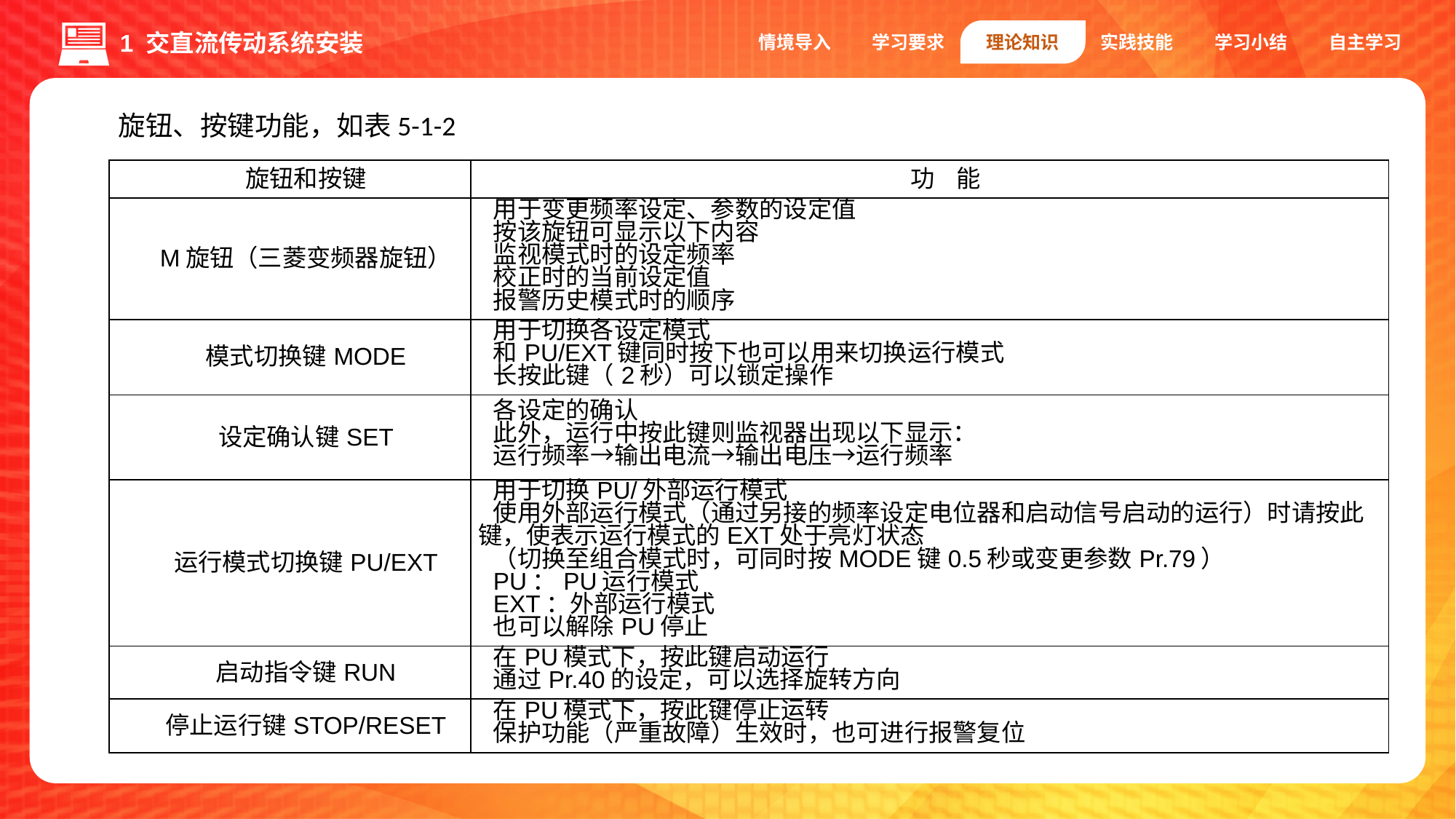

情境导入
学习要求
理论知识
实践技能
学习小结
自主学习
1 交直流传动系统安装

旋钮、按键功能，如表5-1-2
| 旋钮和按键 | 功 能 |
| --- | --- |
| M旋钮（三菱变频器旋钮） | 用于变更频率设定、参数的设定值 按该旋钮可显示以下内容 监视模式时的设定频率 校正时的当前设定值 报警历史模式时的顺序 |
| 模式切换键MODE | 用于切换各设定模式 和PU/EXT键同时按下也可以用来切换运行模式 长按此键（2秒）可以锁定操作 |
| 设定确认键SET | 各设定的确认 此外，运行中按此键则监视器出现以下显示： 运行频率→输出电流→输出电压→运行频率 |
| 运行模式切换键PU/EXT | 用于切换PU/外部运行模式 使用外部运行模式（通过另接的频率设定电位器和启动信号启动的运行）时请按此键，使表示运行模式的EXT处于亮灯状态 （切换至组合模式时，可同时按MODE键0.5秒或变更参数Pr.79） PU：PU运行模式 EXT：外部运行模式 也可以解除PU停止 |
| 启动指令键RUN | 在PU模式下，按此键启动运行 通过Pr.40的设定，可以选择旋转方向 |
| 停止运行键STOP/RESET | 在PU模式下，按此键停止运转 保护功能（严重故障）生效时，也可进行报警复位 |
1.编码器